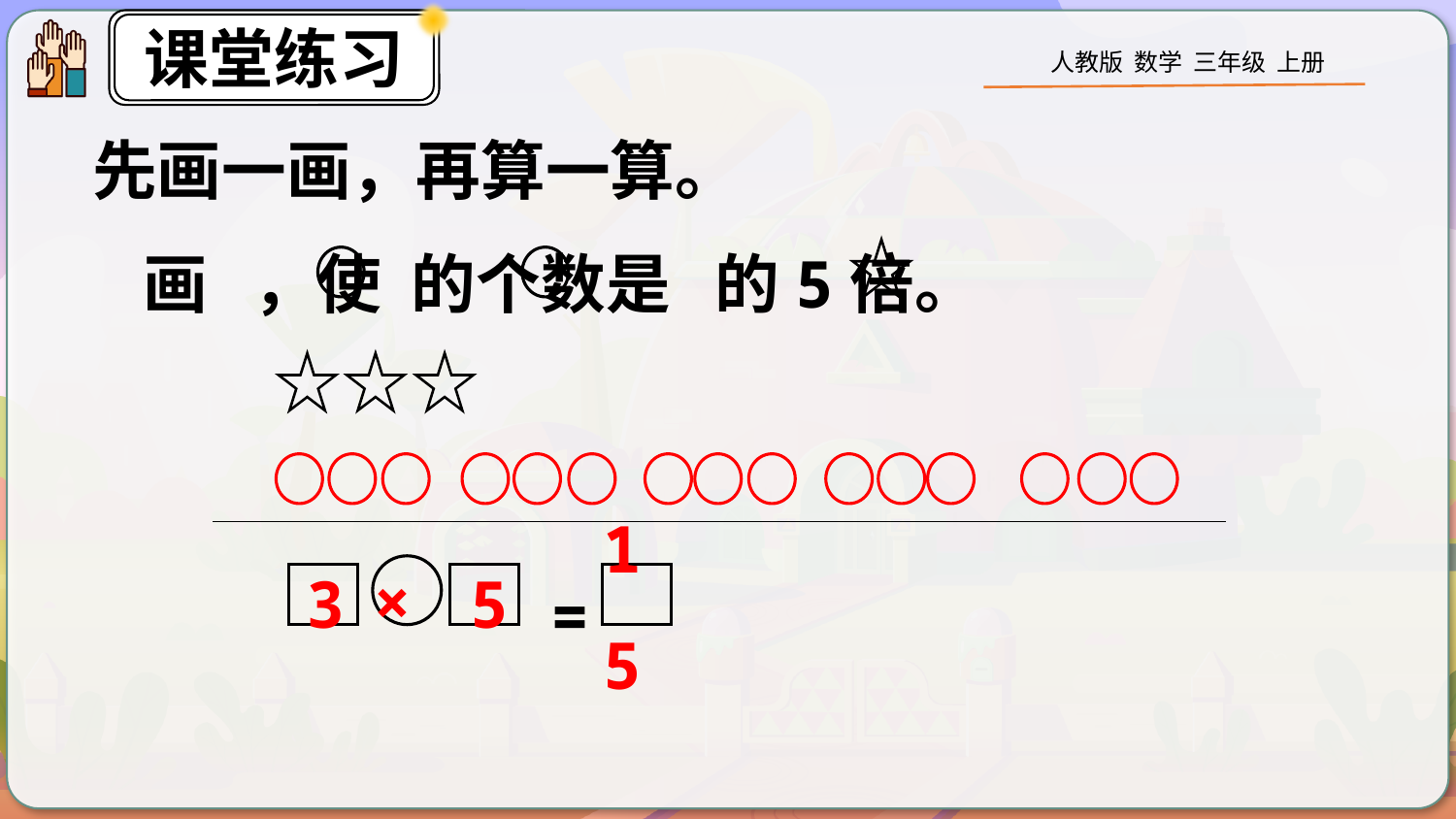

先画一画，再算一算。
     画   ，使  的个数是   的5倍。

3
5
×
15

=